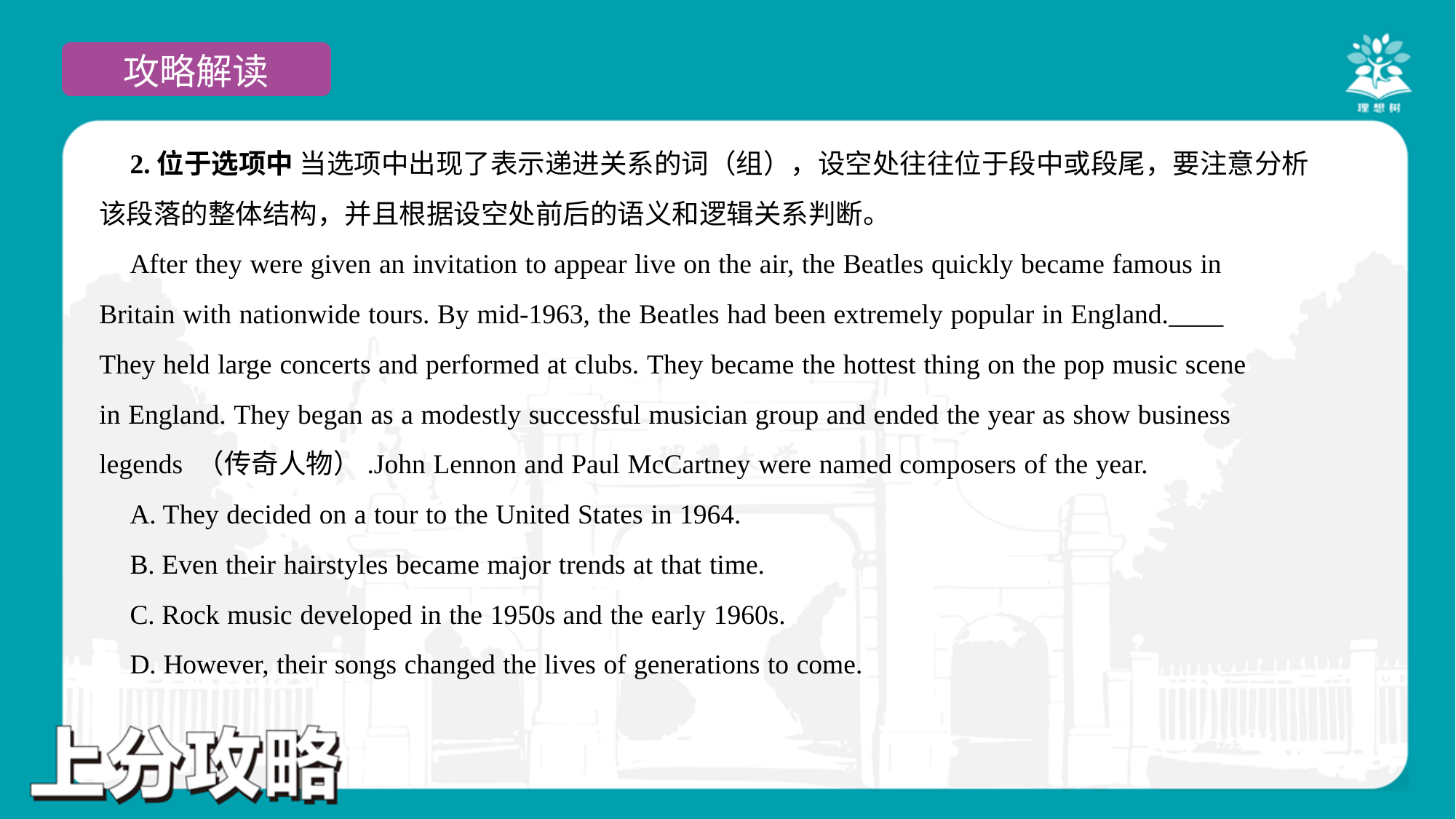

2.位于选项中 当选项中出现了表示递进关系的词（组），设空处往往位于段中或段尾，要注意分析
该段落的整体结构，并且根据设空处前后的语义和逻辑关系判断。
    After they were given an invitation to appear live on the air, the Beatles quickly became famous in
Britain with nationwide tours. By mid-1963, the Beatles had been extremely popular in England.____
They held large concerts and performed at clubs. They became the hottest thing on the pop music scene
in England. They began as a modestly successful musician group and ended the year as show business
legends （传奇人物）.John Lennon and Paul McCartney were named composers of the year.
    A. They decided on a tour to the United States in 1964.
    B. Even their hairstyles became major trends at that time.
    C. Rock music developed in the 1950s and the early 1960s.
    D. However, their songs changed the lives of generations to come.